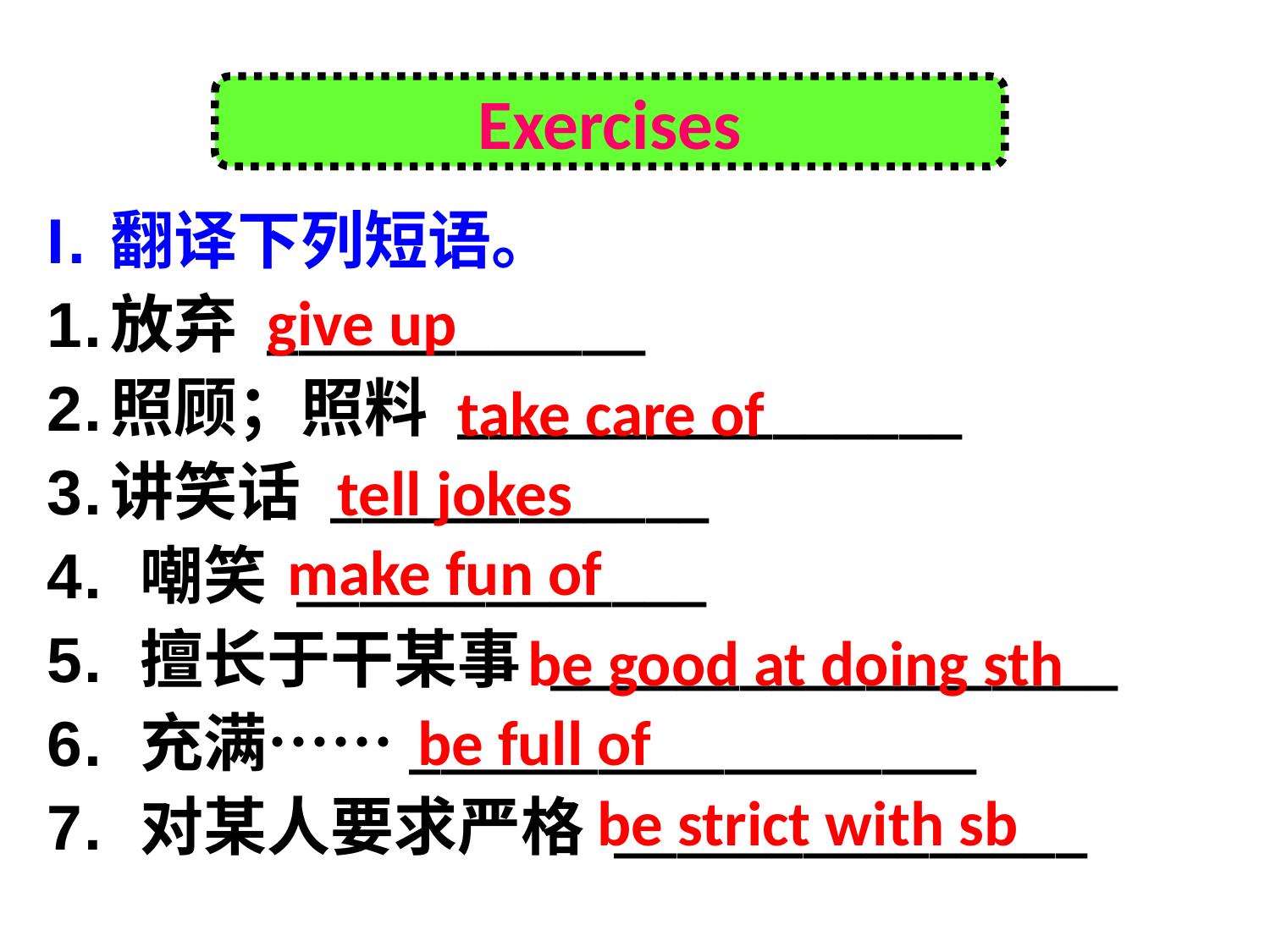

Exercises
翻译下列短语。
放弃 ____________
照顾；照料 ________________
讲笑话 ____________
 嘲笑 _____________
 擅长于干某事 __________________
 充满……__________________
 对某人要求严格 _______________
give up
take care of
tell jokes
make fun of
be good at doing sth
be full of
be strict with sb